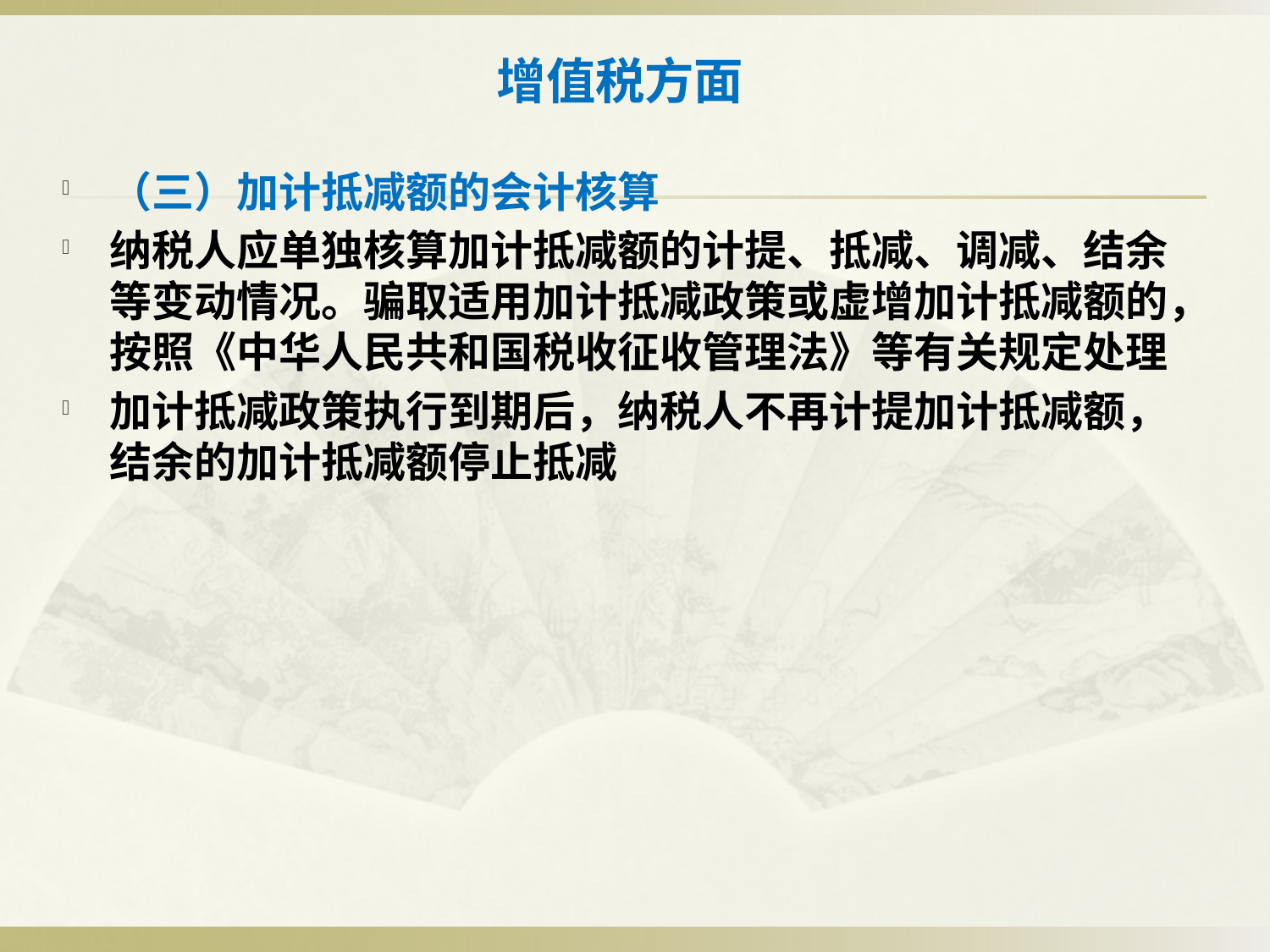

# 增值税方面
（三）加计抵减额的会计核算
纳税人应单独核算加计抵减额的计提、抵减、调减、结余等变动情况。骗取适用加计抵减政策或虚增加计抵减额的，按照《中华人民共和国税收征收管理法》等有关规定处理
加计抵减政策执行到期后，纳税人不再计提加计抵减额，结余的加计抵减额停止抵减